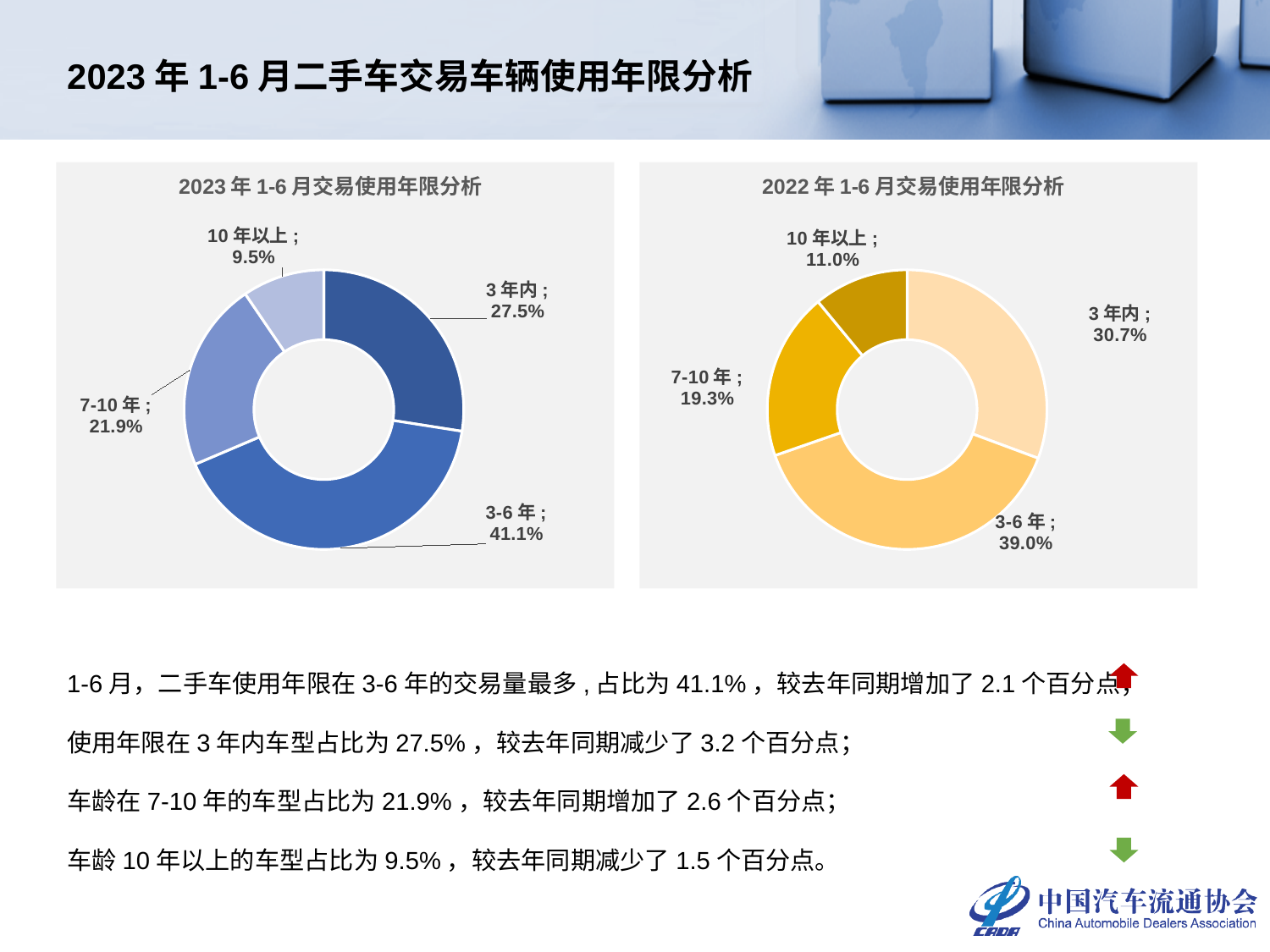

# 2023年1-6月二手车交易车辆使用年限分析

### Chart: 2023年1-6月交易使用年限分析

| Category | 2023年 |
|---|---|
| 3年内 | 0.2748263755442978 |
| 3-6年 | 0.41116100356748675 |
| 7-10年 | 0.21904393818059315 |
| 10年以上 | 0.09496868270762232 |

### Chart: 2022年1-6月交易使用年限分析

| Category | 2022年 |
|---|---|
| 3年内 | 0.3065910364330303 |
| 3-6年 | 0.39017685873054586 |
| 7-10年 | 0.19344139535803512 |
| 10年以上 | 0.10979070947838869 |
1-6月，二手车使用年限在3-6年的交易量最多,占比为41.1%，较去年同期增加了2.1个百分点；
使用年限在3年内车型占比为27.5%，较去年同期减少了3.2个百分点；
车龄在7-10年的车型占比为21.9%，较去年同期增加了2.6个百分点；
车龄10年以上的车型占比为9.5%，较去年同期减少了1.5个百分点。